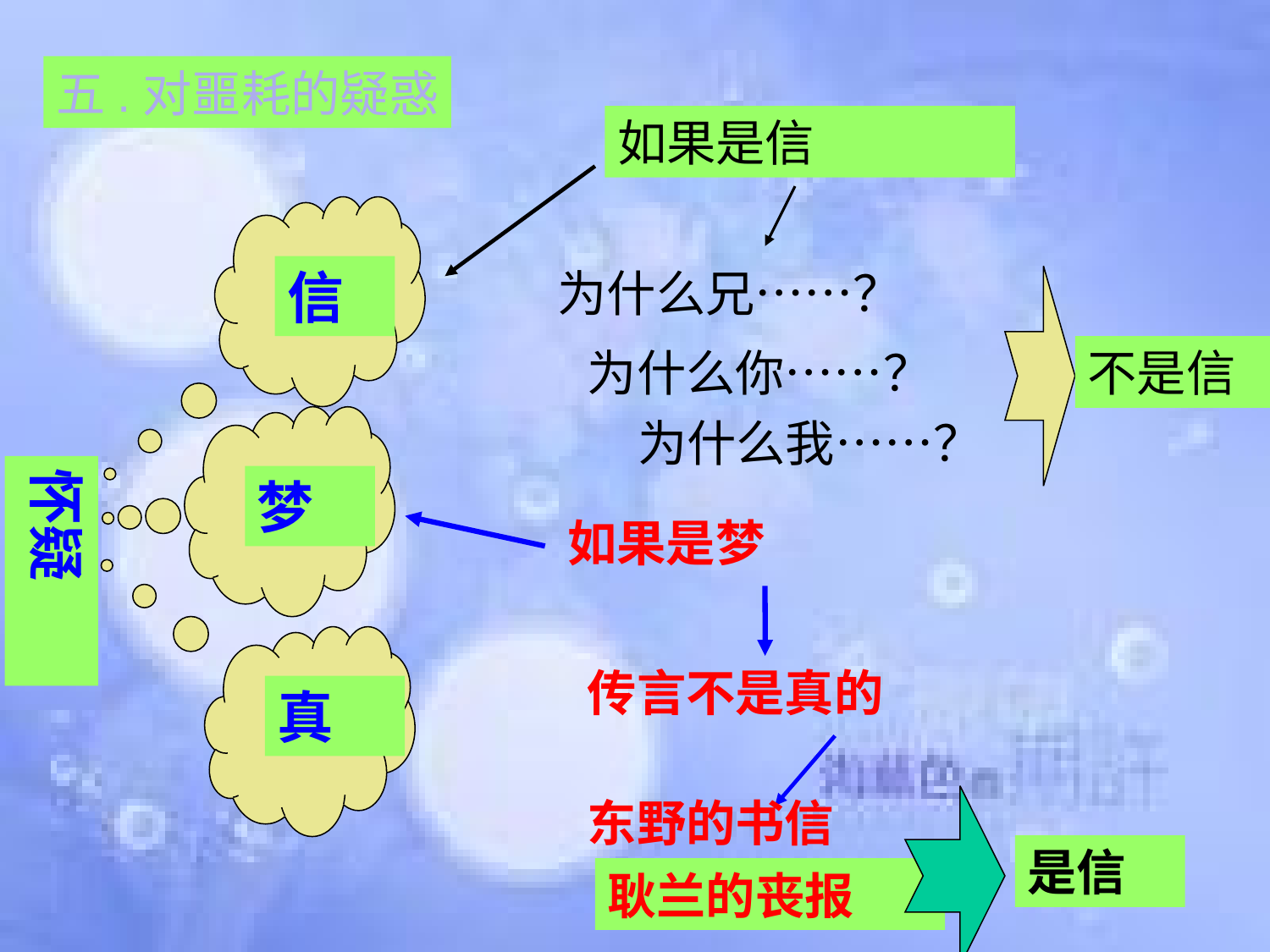

五.对噩耗的疑惑
如果是信

信
为什么兄……？

为什么你……？
不是信
为什么我……？

怀疑
梦
如果是梦

传言不是真的
真

东野的书信

是信
耿兰的丧报